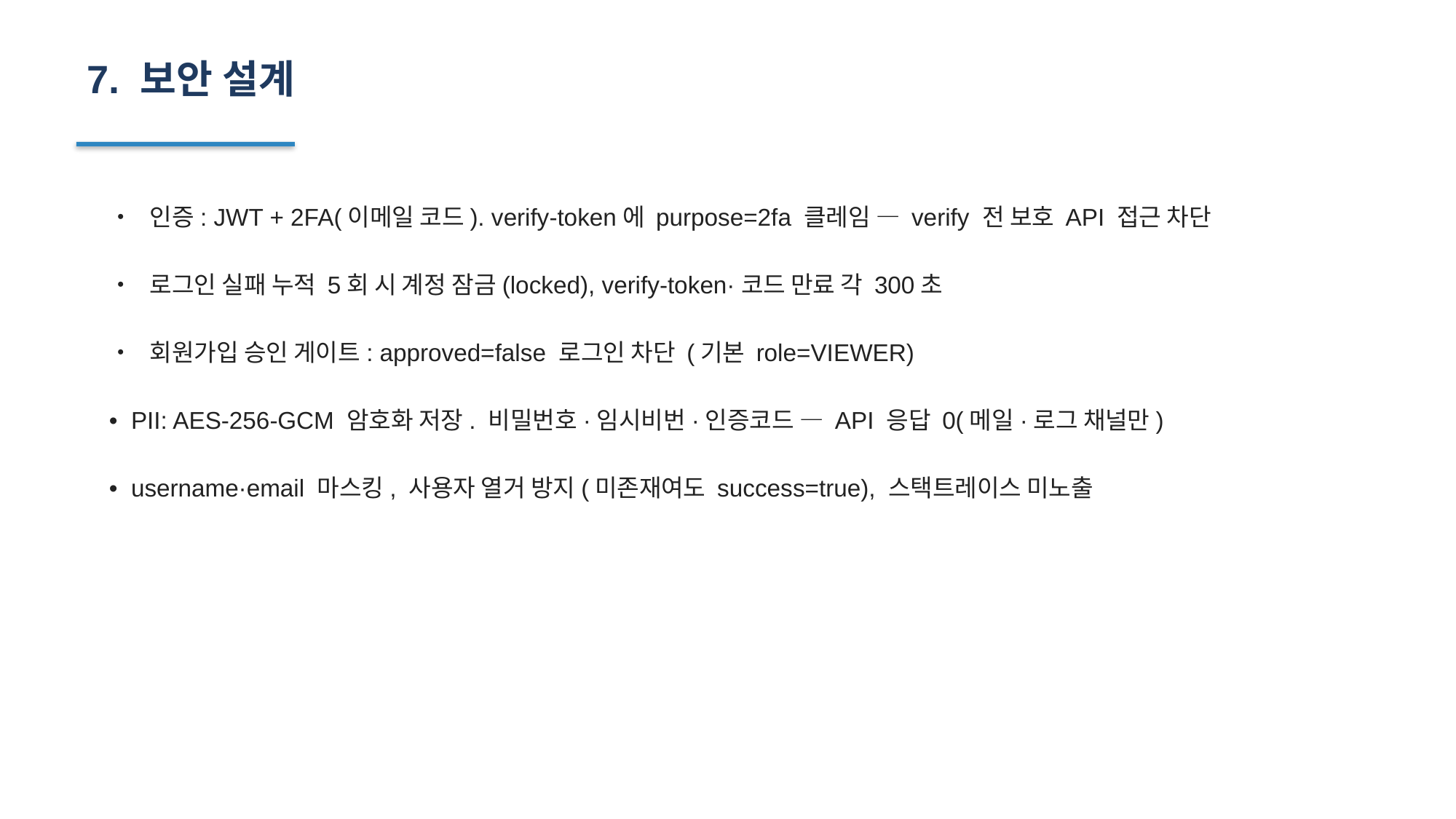

7. 보안 설계

•  인증: JWT + 2FA(이메일 코드). verify-token에 purpose=2fa 클레임 — verify 전 보호 API 접근 차단
•  로그인 실패 누적 5회 시 계정 잠금(locked), verify-token·코드 만료 각 300초
•  회원가입 승인 게이트: approved=false 로그인 차단 (기본 role=VIEWER)
•  PII: AES-256-GCM 암호화 저장. 비밀번호·임시비번·인증코드 — API 응답 0(메일·로그 채널만)
•  username·email 마스킹, 사용자 열거 방지(미존재여도 success=true), 스택트레이스 미노출